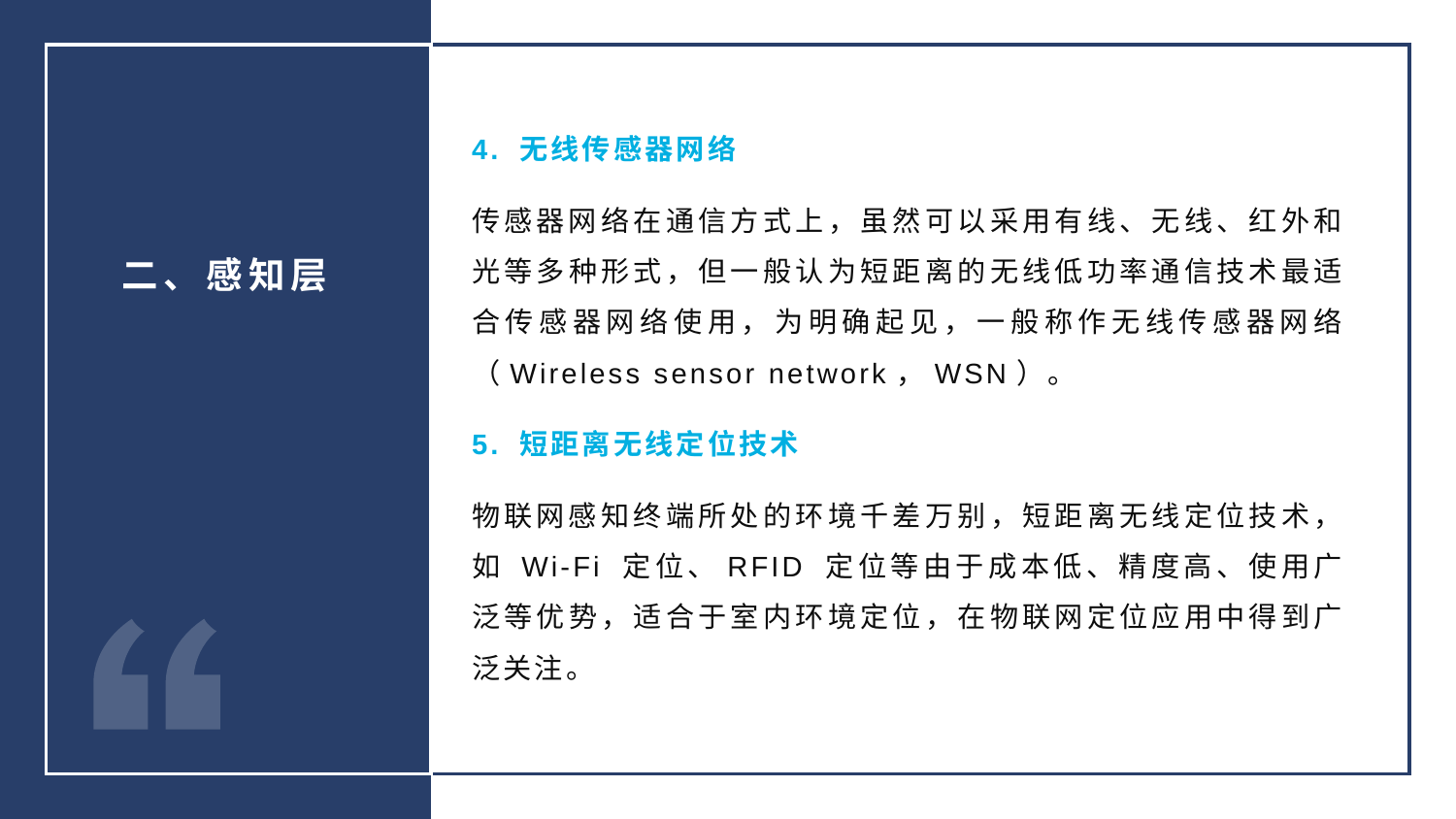

4. 无线传感器网络
传感器网络在通信方式上，虽然可以采用有线、无线、红外和光等多种形式，但一般认为短距离的无线低功率通信技术最适合传感器网络使用，为明确起见，一般称作无线传感器网络（Wireless sensor network，WSN）。
5. 短距离无线定位技术
物联网感知终端所处的环境千差万别，短距离无线定位技术，如 Wi-Fi 定位、RFID 定位等由于成本低、精度高、使用广泛等优势，适合于室内环境定位，在物联网定位应用中得到广泛关注。
二、感知层